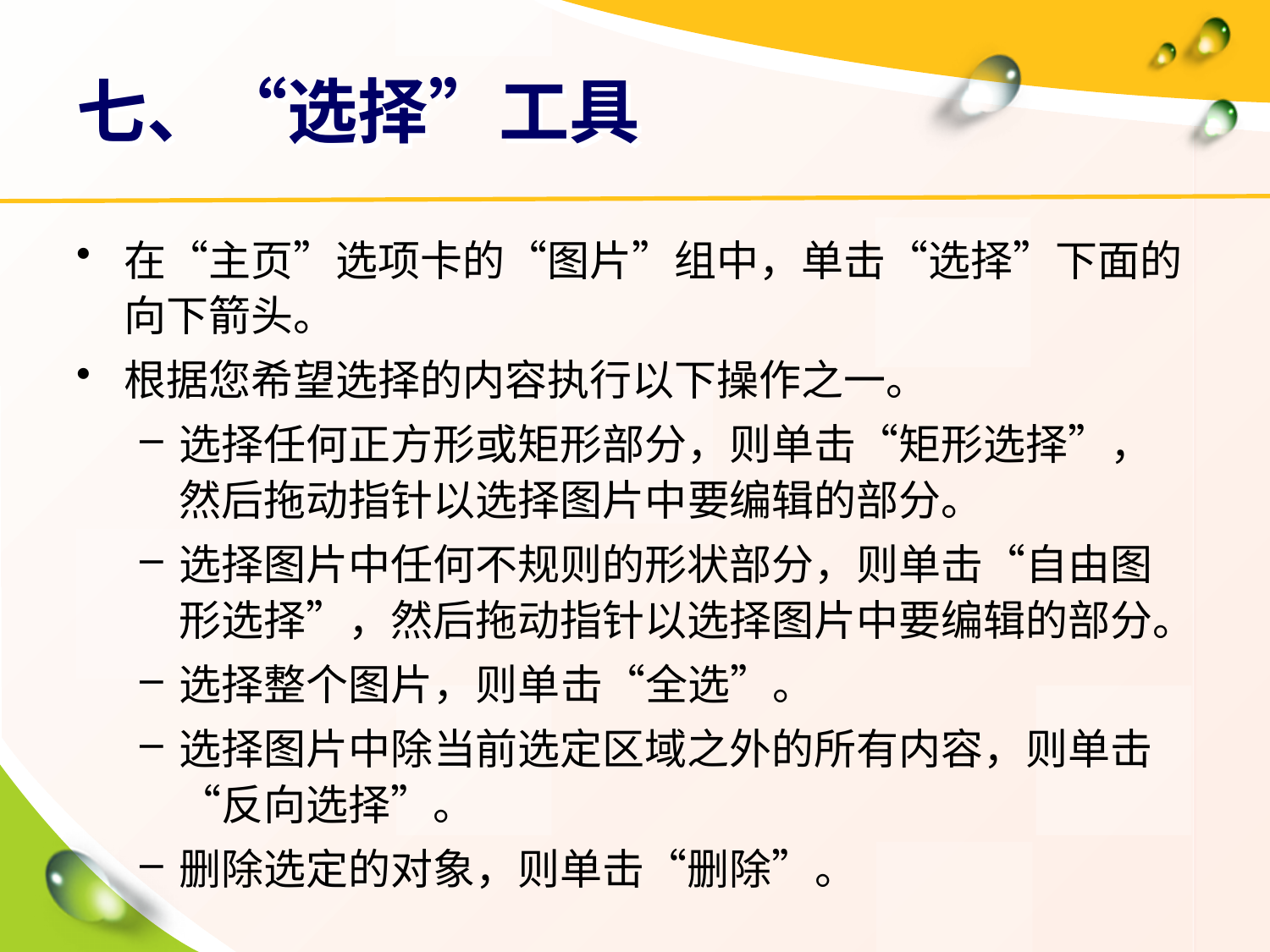

# 七、“选择”工具
在“主页”选项卡的“图片”组中，单击“选择”下面的向下箭头。
根据您希望选择的内容执行以下操作之一。
选择任何正方形或矩形部分，则单击“矩形选择”，然后拖动指针以选择图片中要编辑的部分。
选择图片中任何不规则的形状部分，则单击“自由图形选择”，然后拖动指针以选择图片中要编辑的部分。
选择整个图片，则单击“全选”。
选择图片中除当前选定区域之外的所有内容，则单击“反向选择”。
删除选定的对象，则单击“删除”。